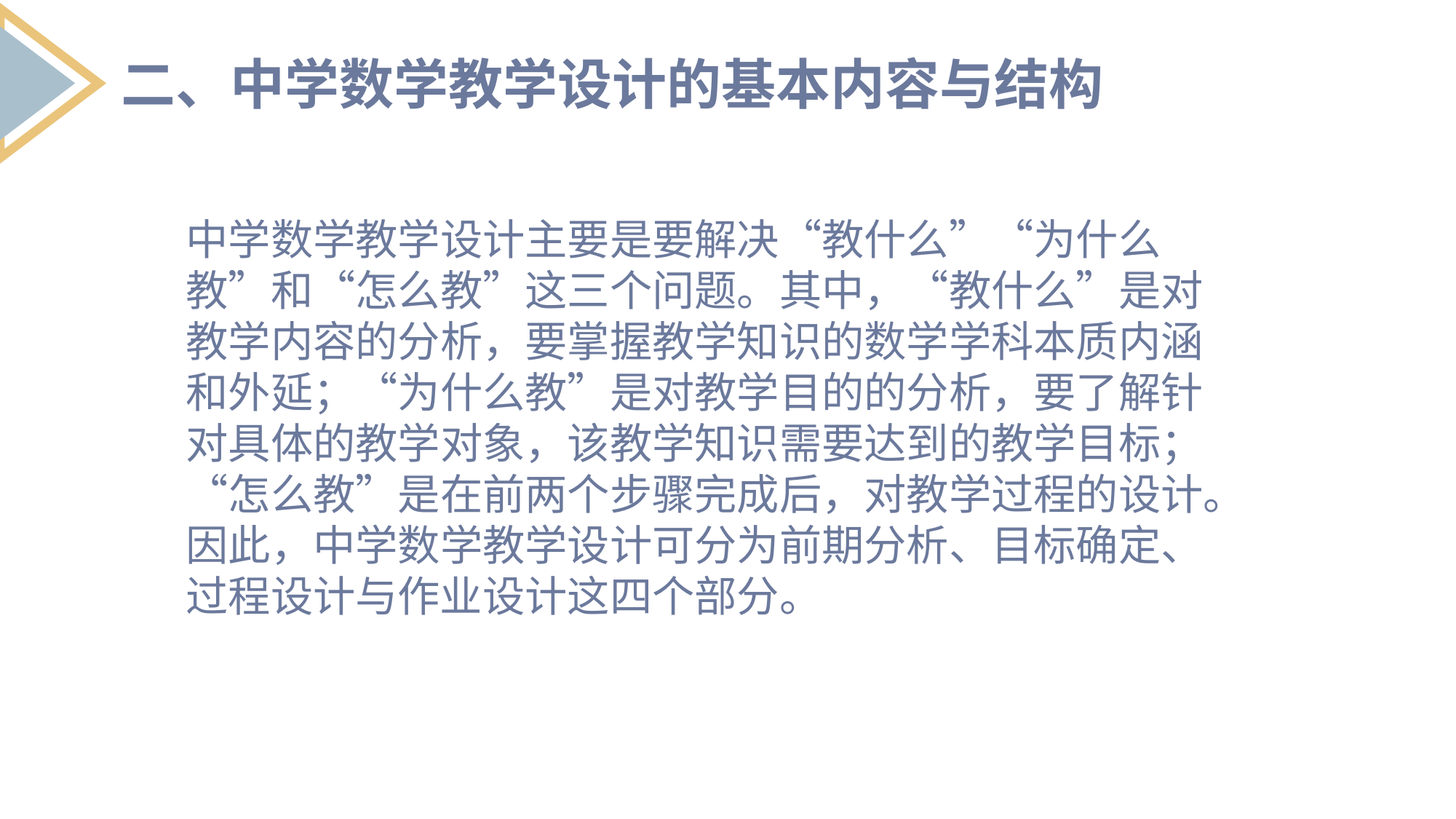

二、中学数学教学设计的基本内容与结构

中学数学教学设计主要是要解决“教什么”“为什么教”和“怎么教”这三个问题。其中，“教什么”是对教学内容的分析，要掌握教学知识的数学学科本质内涵和外延；“为什么教”是对教学目的的分析，要了解针对具体的教学对象，该教学知识需要达到的教学目标；“怎么教”是在前两个步骤完成后，对教学过程的设计。因此，中学数学教学设计可分为前期分析、目标确定、过程设计与作业设计这四个部分。